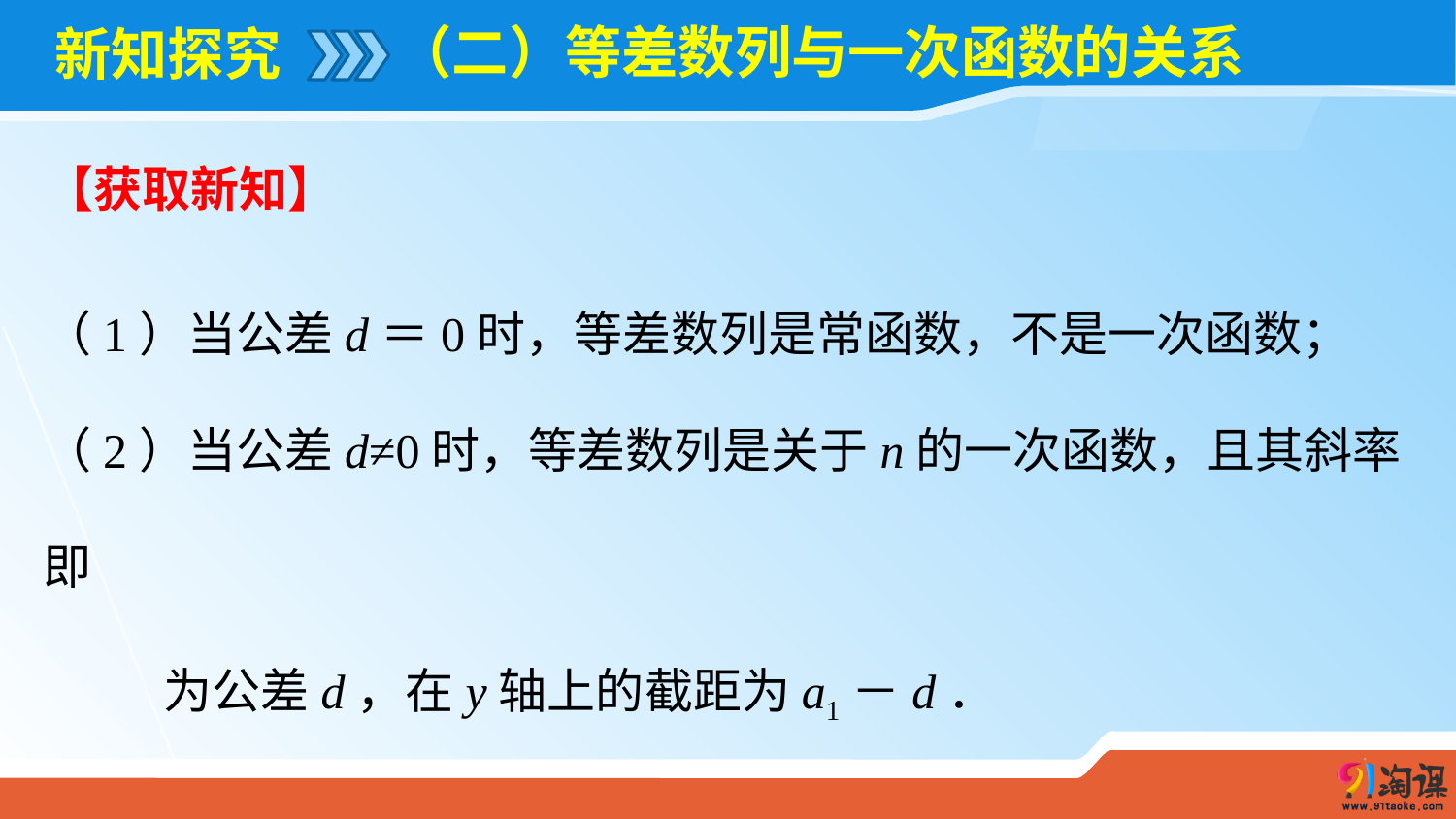

（二）等差数列与一次函数的关系
# 新知探究
【获取新知】
（1）当公差d＝0时，等差数列是常函数，不是一次函数；
（2）当公差d≠0时，等差数列是关于n的一次函数，且其斜率即
          为公差d，在y轴上的截距为a1－d．